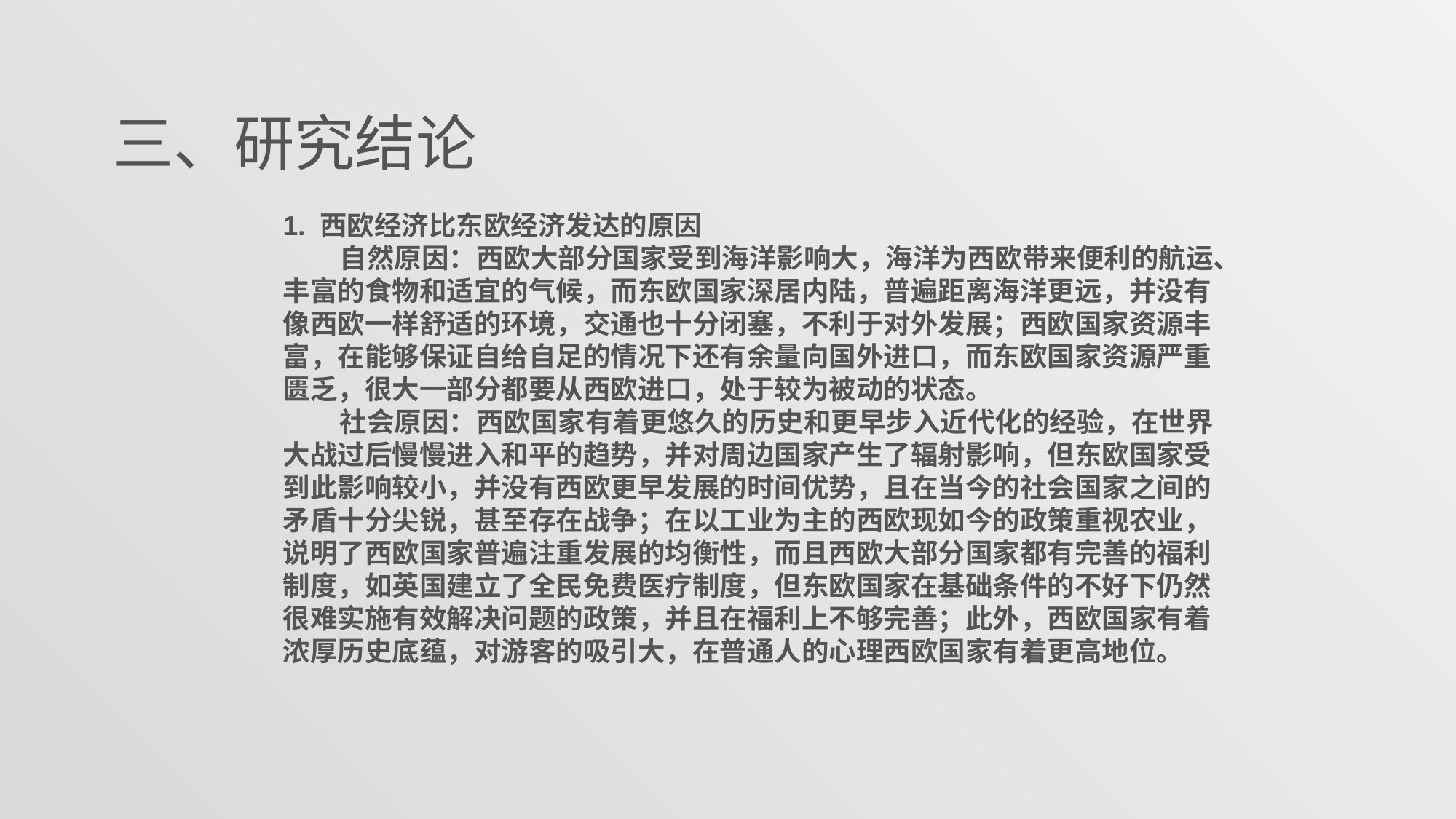

三、研究结论
1. 西欧经济比东欧经济发达的原因
   自然原因：西欧大部分国家受到海洋影响大，海洋为西欧带来便利的航运、丰富的食物和适宜的气候，而东欧国家深居内陆，普遍距离海洋更远，并没有像西欧一样舒适的环境，交通也十分闭塞，不利于对外发展；西欧国家资源丰富，在能够保证自给自足的情况下还有余量向国外进口，而东欧国家资源严重匮乏，很大一部分都要从西欧进口，处于较为被动的状态。
   社会原因：西欧国家有着更悠久的历史和更早步入近代化的经验，在世界大战过后慢慢进入和平的趋势，并对周边国家产生了辐射影响，但东欧国家受到此影响较小，并没有西欧更早发展的时间优势，且在当今的社会国家之间的矛盾十分尖锐，甚至存在战争；在以工业为主的西欧现如今的政策重视农业，说明了西欧国家普遍注重发展的均衡性，而且西欧大部分国家都有完善的福利制度，如英国建立了全民免费医疗制度，但东欧国家在基础条件的不好下仍然很难实施有效解决问题的政策，并且在福利上不够完善；此外，西欧国家有着浓厚历史底蕴，对游客的吸引大，在普通人的心理西欧国家有着更高地位。